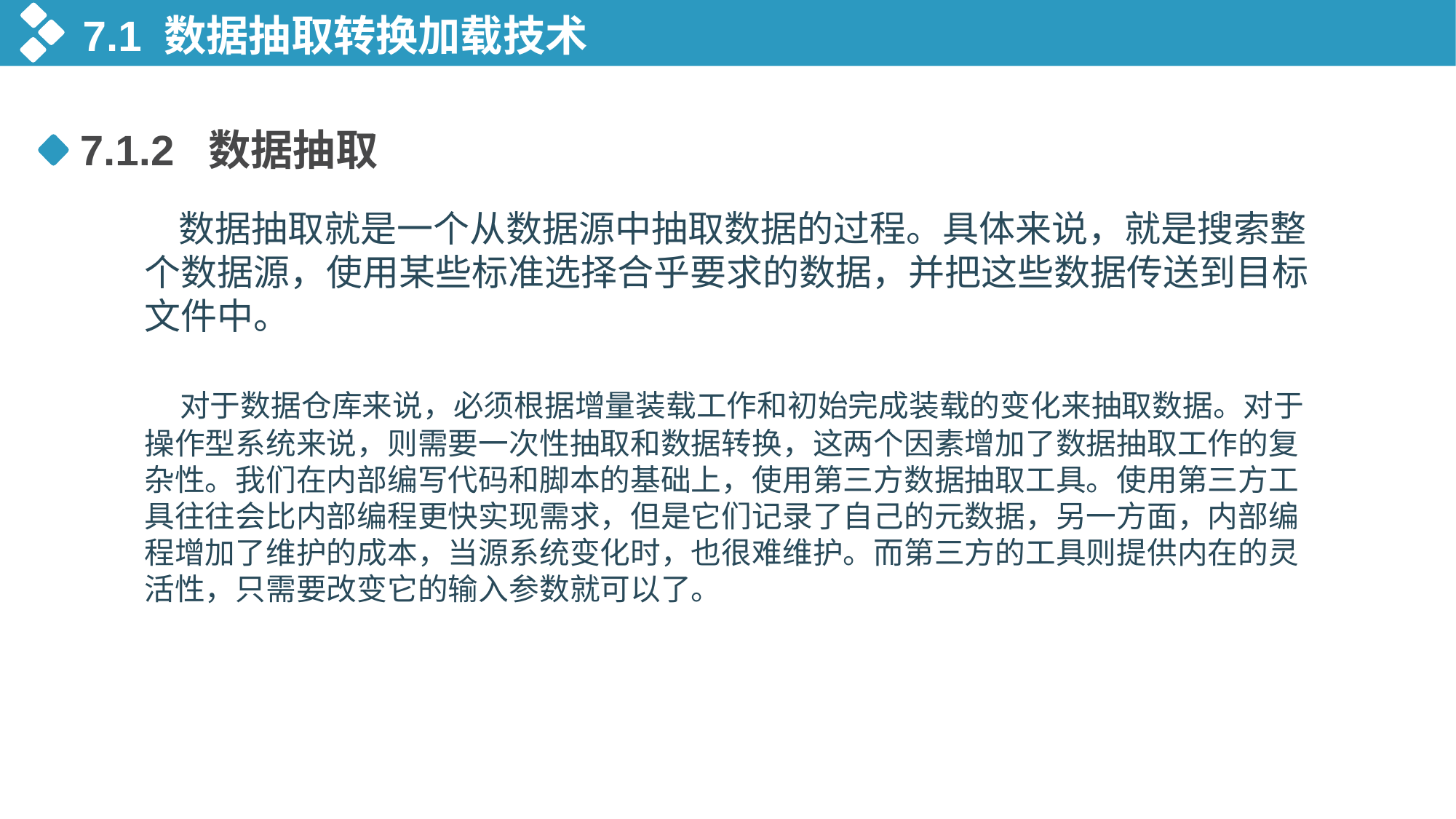

7.1 数据抽取转换加载技术

7.1.2  数据抽取

    数据抽取就是一个从数据源中抽取数据的过程。具体来说，就是搜索整个数据源，使用某些标准选择合乎要求的数据，并把这些数据传送到目标文件中。

    对于数据仓库来说，必须根据增量装载工作和初始完成装载的变化来抽取数据。对于操作型系统来说，则需要一次性抽取和数据转换，这两个因素增加了数据抽取工作的复杂性。我们在内部编写代码和脚本的基础上，使用第三方数据抽取工具。使用第三方工具往往会比内部编程更快实现需求，但是它们记录了自己的元数据，另一方面，内部编程增加了维护的成本，当源系统变化时，也很难维护。而第三方的工具则提供内在的灵活性，只需要改变它的输入参数就可以了。